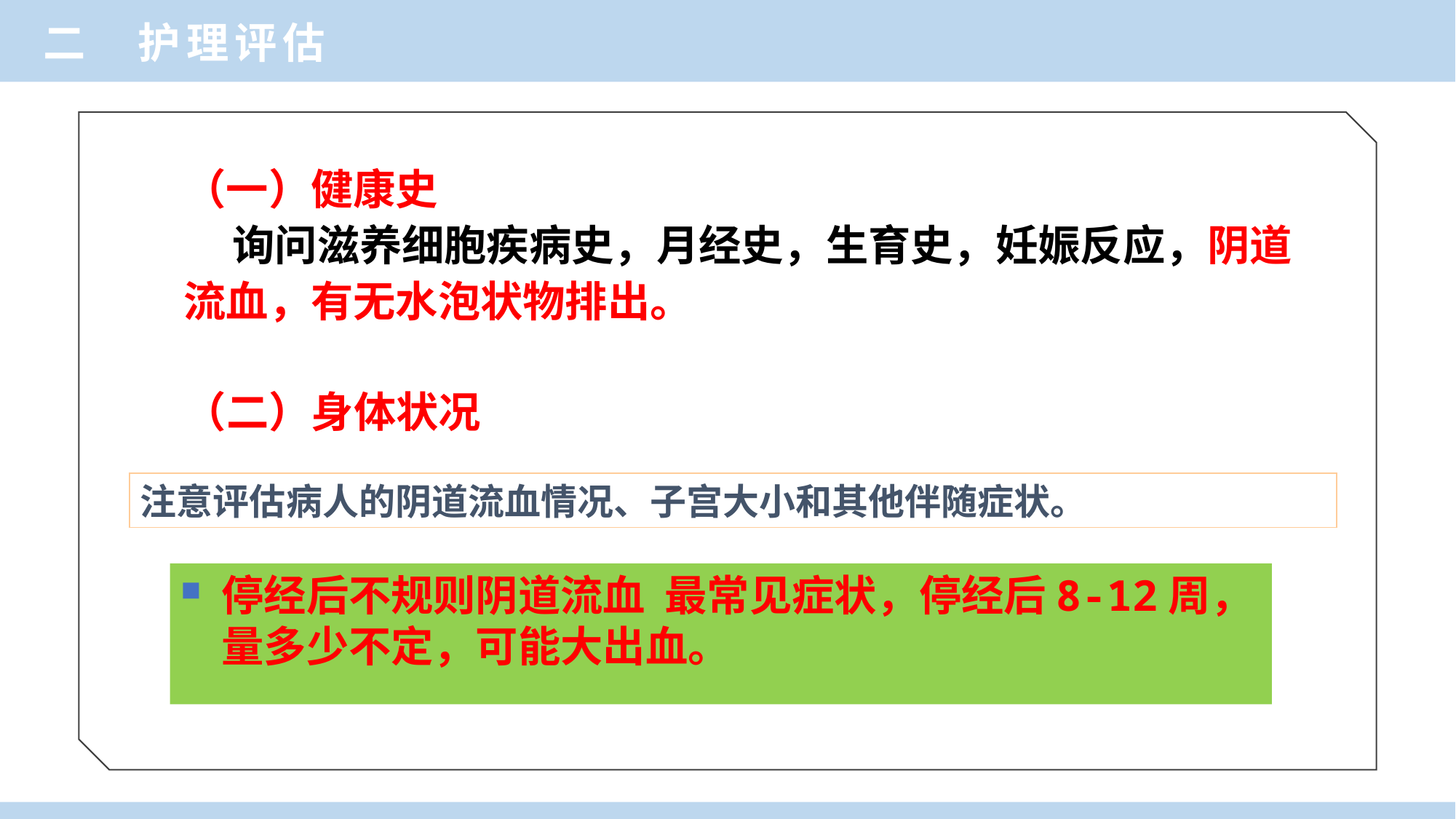

二   护理评估

（一）健康史
    询问滋养细胞疾病史，月经史，生育史，妊娠反应，阴道流血，有无水泡状物排出。
（二）身体状况
注意评估病人的阴道流血情况、子宫大小和其他伴随症状。
停经后不规则阴道流血  最常见症状，停经后8-12周，量多少不定，可能大出血。